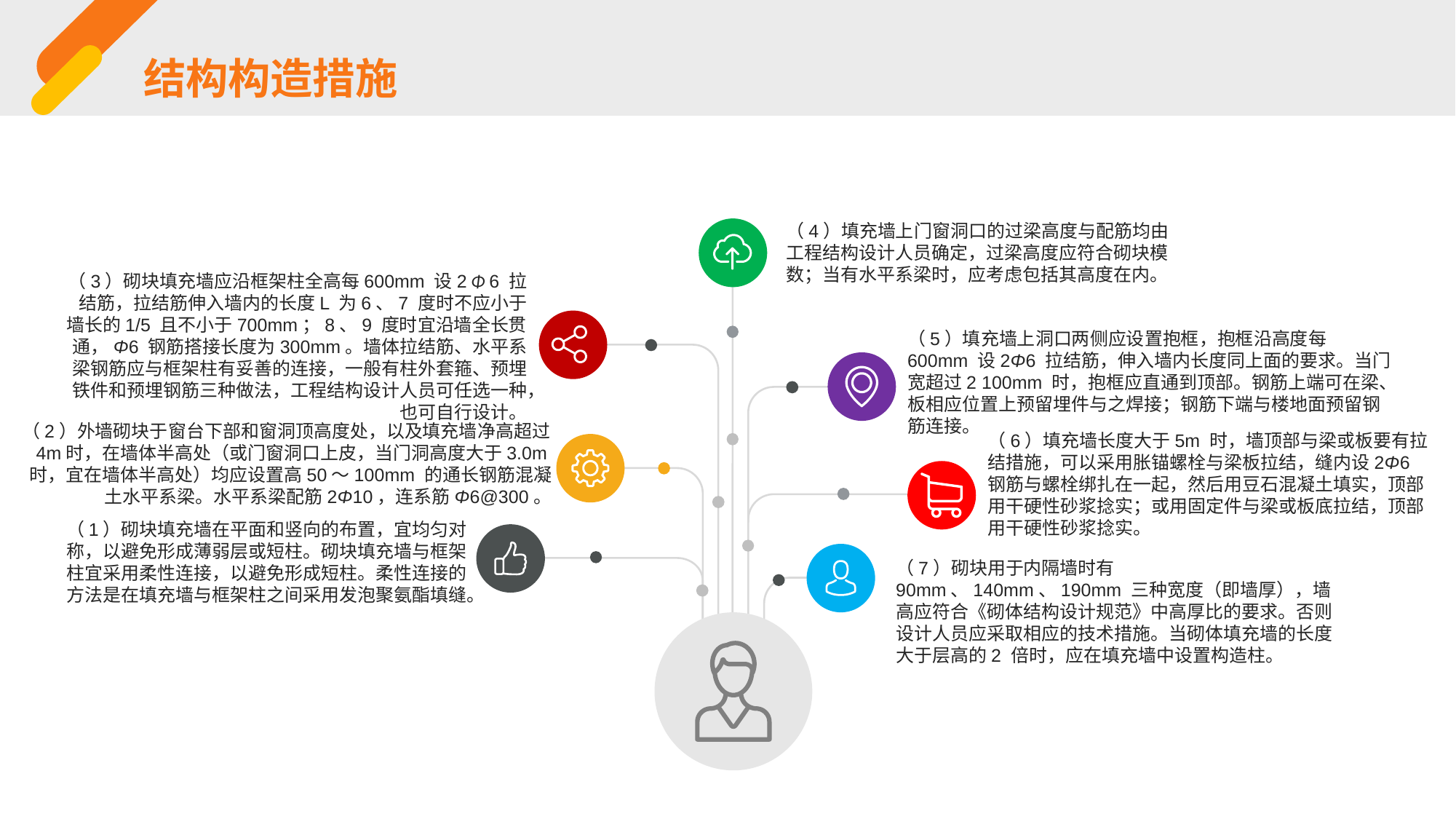

结构构造措施

（4）填充墙上门窗洞口的过梁高度与配筋均由工程结构设计人员确定，过梁高度应符合砌块模数；当有水平系梁时，应考虑包括其高度在内。

（3）砌块填充墙应沿框架柱全高每600mm 设2 Φ 6 拉结筋，拉结筋伸入墙内的长度L 为6、7 度时不应小于墙长的1/5 且不小于700mm；8、9 度时宜沿墙全长贯通，Φ6 钢筋搭接长度为300mm。墙体拉结筋、水平系梁钢筋应与框架柱有妥善的连接，一般有柱外套箍、预埋铁件和预埋钢筋三种做法，工程结构设计人员可任选一种，也可自行设计。

（5）填充墙上洞口两侧应设置抱框，抱框沿高度每600mm 设2Φ6 拉结筋，伸入墙内长度同上面的要求。当门宽超过2 100mm 时，抱框应直通到顶部。钢筋上端可在梁、板相应位置上预留埋件与之焊接；钢筋下端与楼地面预留钢筋连接。

（2）外墙砌块于窗台下部和窗洞顶高度处，以及填充墙净高超过4m时，在墙体半高处（或门窗洞口上皮，当门洞高度大于3.0m时，宜在墙体半高处）均应设置高50～100mm 的通长钢筋混凝土水平系梁。水平系梁配筋2Φ10，连系筋Φ6@300。
（6）填充墙长度大于5m 时，墙顶部与梁或板要有拉结措施，可以采用胀锚螺栓与梁板拉结，缝内设2Φ6 钢筋与螺栓绑扎在一起，然后用豆石混凝土填实，顶部用干硬性砂浆捻实；或用固定件与梁或板底拉结，顶部用干硬性砂浆捻实。

（1）砌块填充墙在平面和竖向的布置，宜均匀对称，以避免形成薄弱层或短柱。砌块填充墙与框架柱宜采用柔性连接，以避免形成短柱。柔性连接的方法是在填充墙与框架柱之间采用发泡聚氨酯填缝。

（7）砌块用于内隔墙时有90mm、140mm、190mm 三种宽度（即墙厚），墙高应符合《砌体结构设计规范》中高厚比的要求。否则设计人员应采取相应的技术措施。当砌体填充墙的长度大于层高的2 倍时，应在填充墙中设置构造柱。